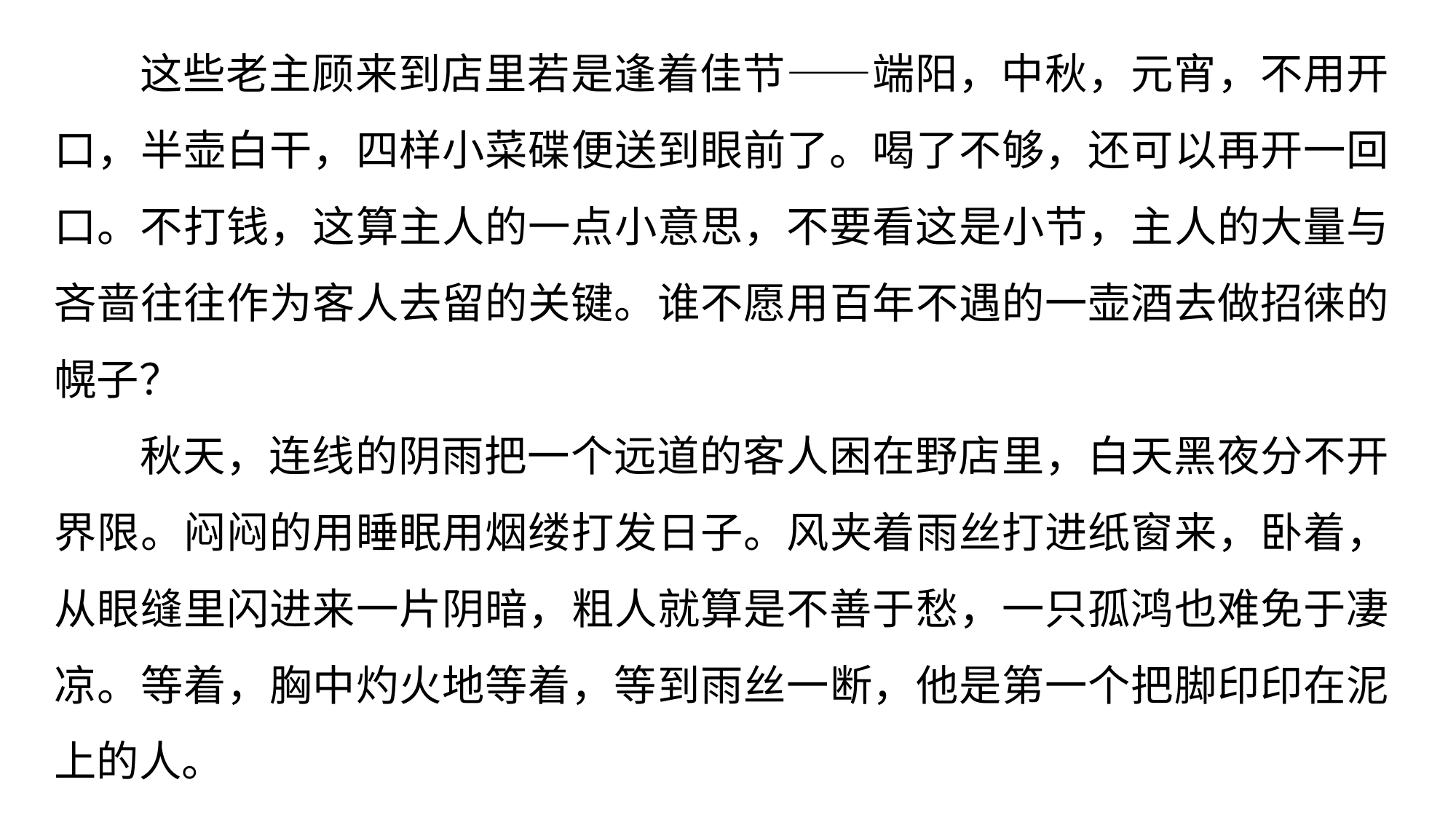

这些老主顾来到店里若是逢着佳节——端阳，中秋，元宵，不用开口，半壶白干，四样小菜碟便送到眼前了。喝了不够，还可以再开一回口。不打钱，这算主人的一点小意思，不要看这是小节，主人的大量与吝啬往往作为客人去留的关键。谁不愿用百年不遇的一壶酒去做招徕的幌子？
秋天，连线的阴雨把一个远道的客人困在野店里，白天黑夜分不开界限。闷闷的用睡眠用烟缕打发日子。风夹着雨丝打进纸窗来，卧着，从眼缝里闪进来一片阴暗，粗人就算是不善于愁，一只孤鸿也难免于凄凉。等着，胸中灼火地等着，等到雨丝一断，他是第一个把脚印印在泥上的人。